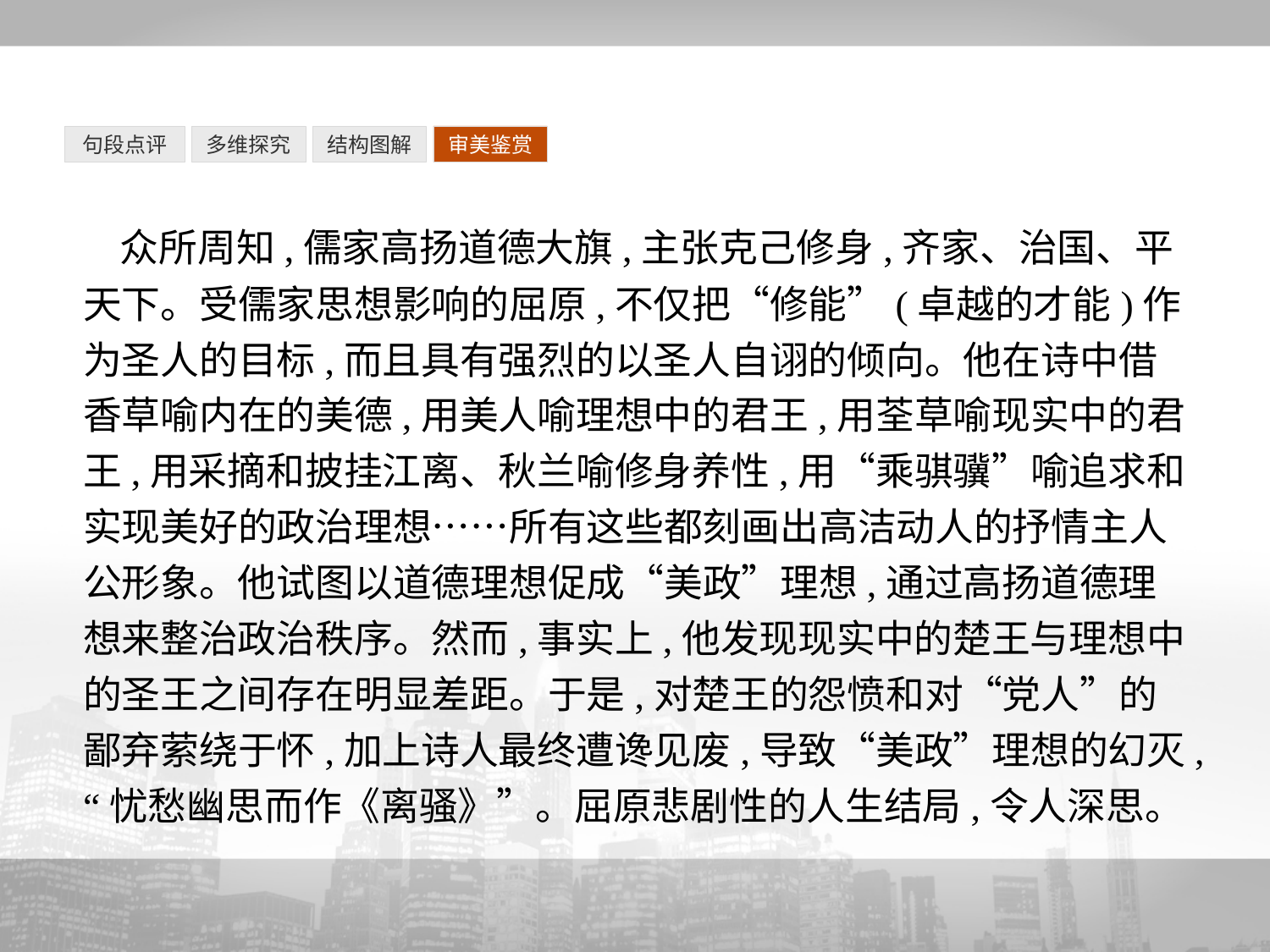

句段点评
多维探究
结构图解
审美鉴赏
众所周知,儒家高扬道德大旗,主张克己修身,齐家、治国、平天下。受儒家思想影响的屈原,不仅把“修能”(卓越的才能)作为圣人的目标,而且具有强烈的以圣人自诩的倾向。他在诗中借香草喻内在的美德,用美人喻理想中的君王,用荃草喻现实中的君王,用采摘和披挂江离、秋兰喻修身养性,用“乘骐骥”喻追求和实现美好的政治理想……所有这些都刻画出高洁动人的抒情主人公形象。他试图以道德理想促成“美政”理想,通过高扬道德理想来整治政治秩序。然而,事实上,他发现现实中的楚王与理想中的圣王之间存在明显差距。于是,对楚王的怨愤和对“党人”的鄙弃萦绕于怀,加上诗人最终遭谗见废,导致“美政”理想的幻灭,“忧愁幽思而作《离骚》”。屈原悲剧性的人生结局,令人深思。